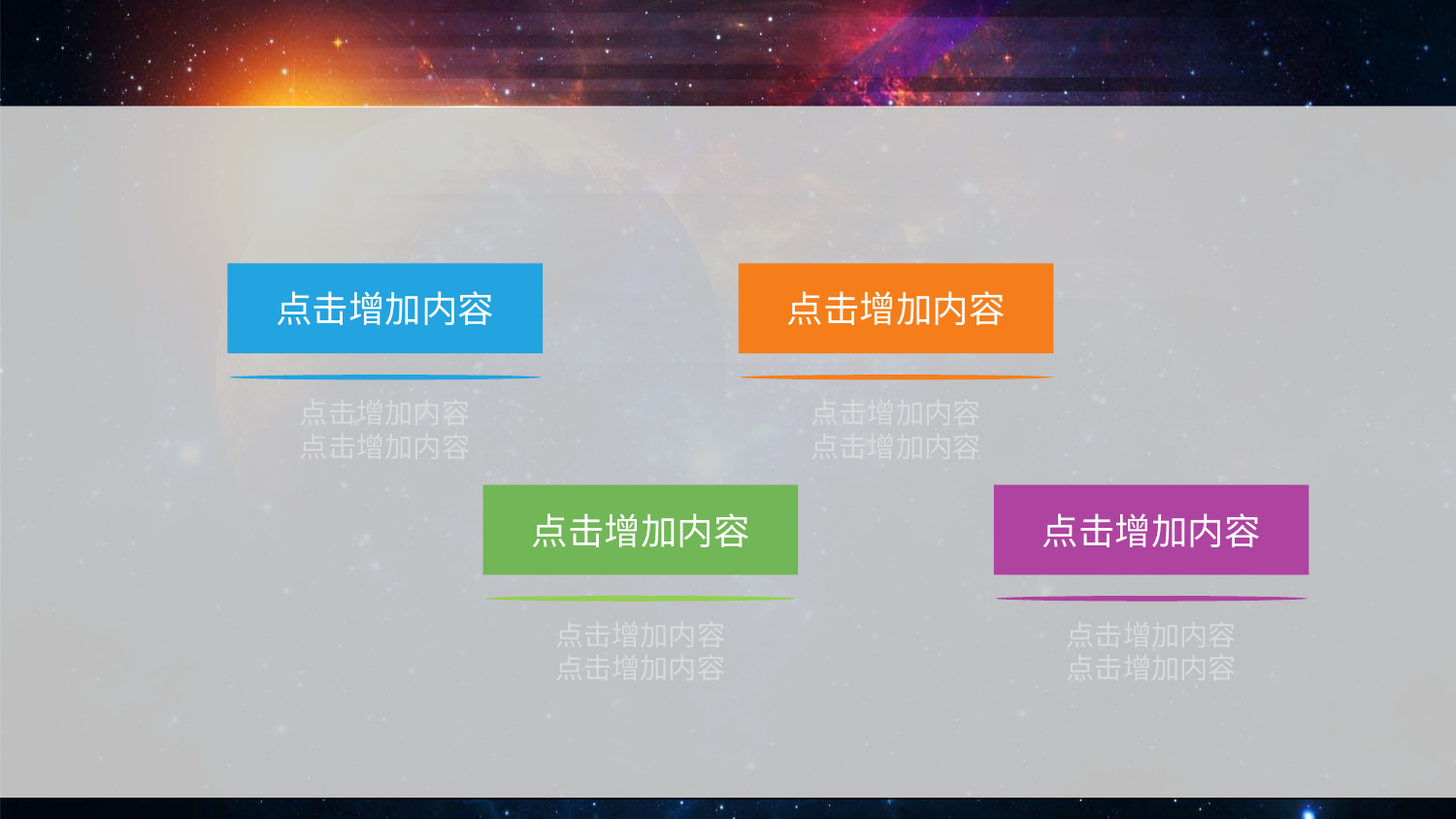

#
点击增加内容

点击增加内容
点击增加内容
点击增加内容

点击增加内容
点击增加内容
点击增加内容

点击增加内容
点击增加内容
点击增加内容

点击增加内容
点击增加内容